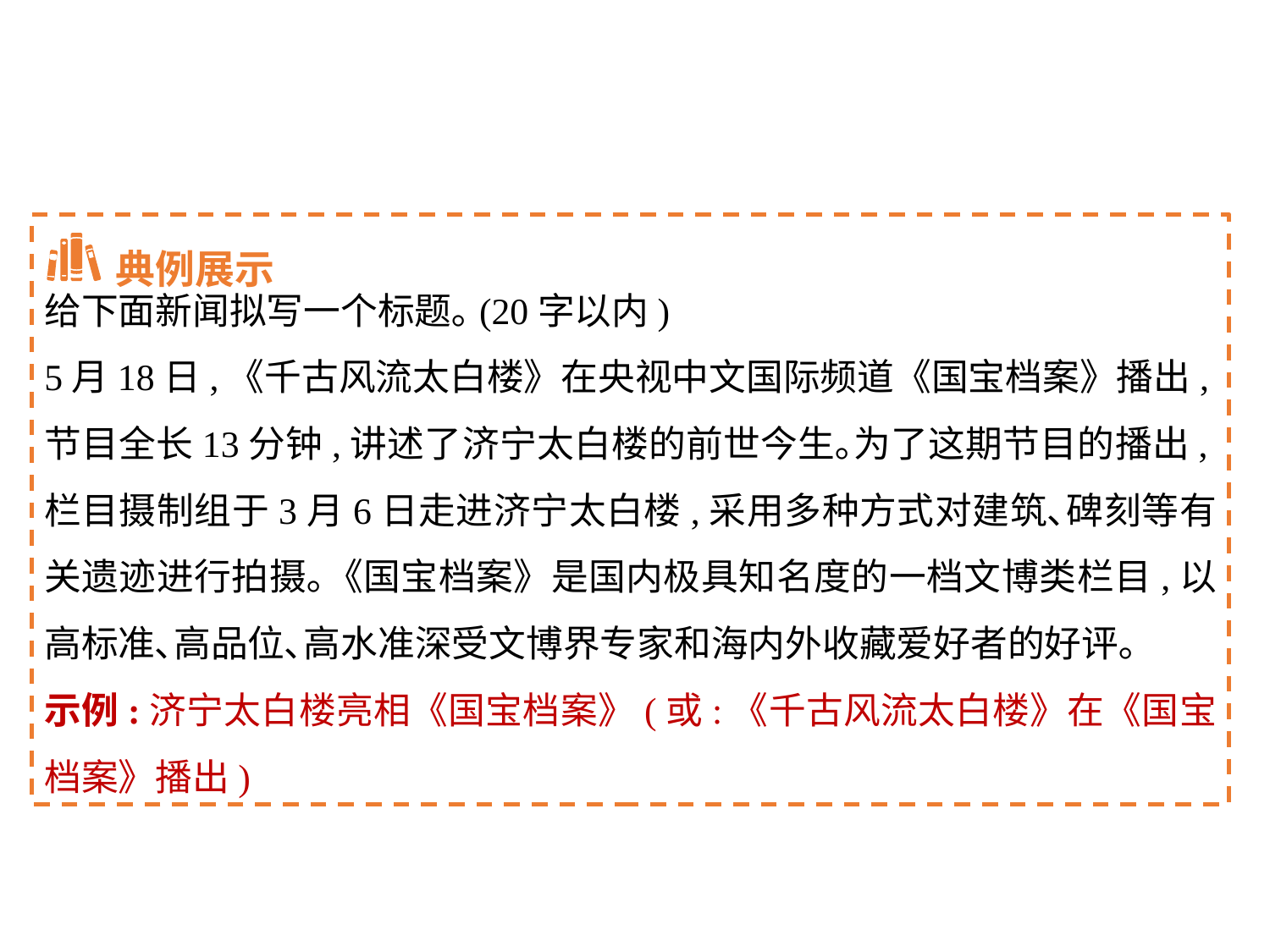

典例展示

给下面新闻拟写一个标题｡(20字以内)
5月18日,《千古风流太白楼》在央视中文国际频道《国宝档案》播出,节目全长13分钟,讲述了济宁太白楼的前世今生｡为了这期节目的播出,栏目摄制组于3月6日走进济宁太白楼,采用多种方式对建筑､碑刻等有关遗迹进行拍摄｡《国宝档案》是国内极具知名度的一档文博类栏目,以高标准､高品位､高水准深受文博界专家和海内外收藏爱好者的好评｡
示例:济宁太白楼亮相《国宝档案》(或:《千古风流太白楼》在《国宝档案》播出)